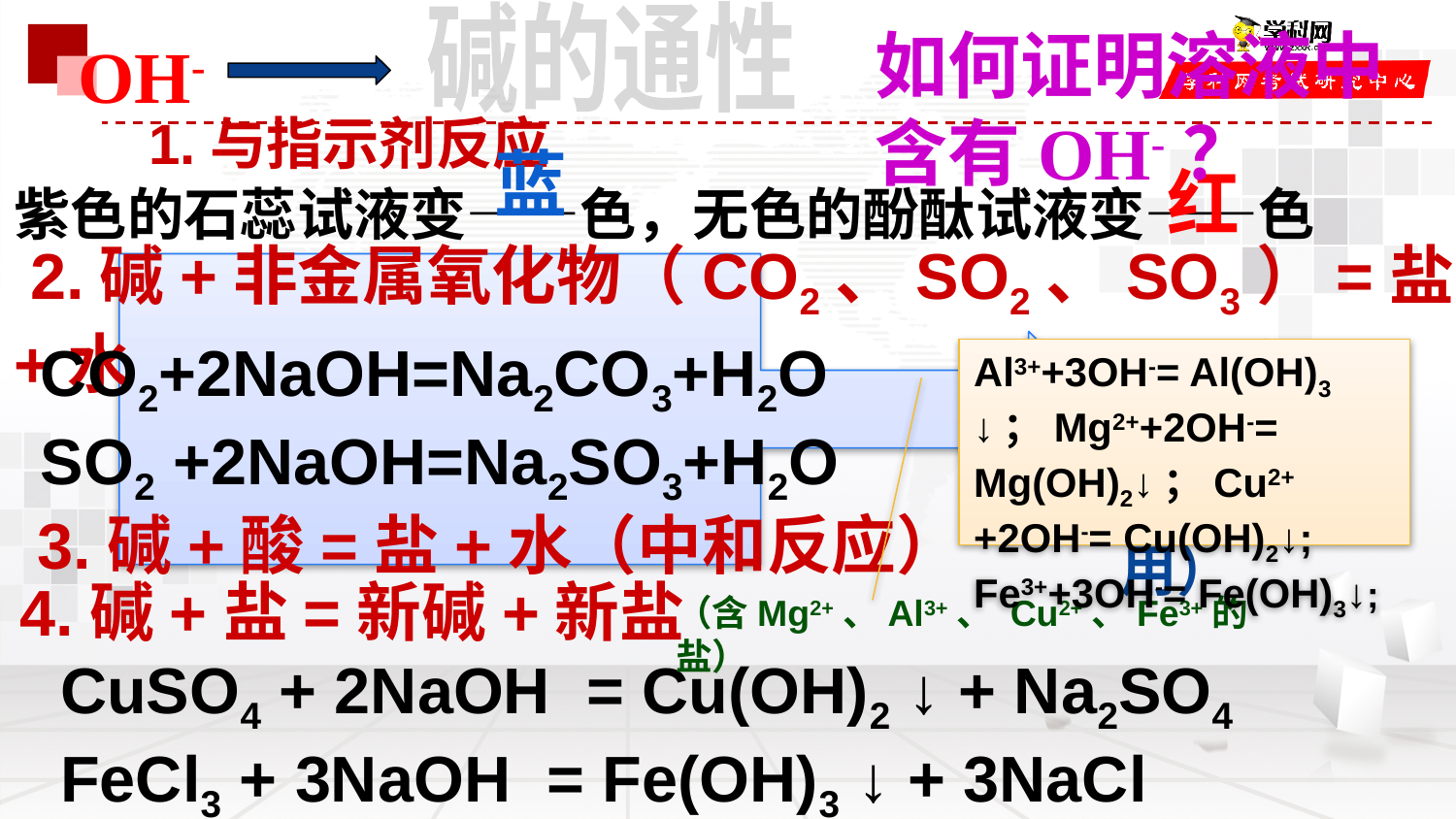

碱的通性
如何证明溶液中含有OH-？
OH-

1.与指示剂反应
蓝
红
紫色的石蕊试液变——色，无色的酚酞试液变——色
 2.碱+非金属氧化物（CO2、SO2、SO3）=盐+水

CO2+2NaOH=Na2CO3+H2O
SO2 +2NaOH=Na2SO3+H2O
能反应但
无现象
（不可用）
Al3++3OH-= Al(OH)3 ↓；Mg2++2OH-= Mg(OH)2↓；Cu2++2OH-= Cu(OH)2↓;
Fe3++3OH-= Fe(OH)3↓;
 3.碱+酸=盐+水（中和反应）
4.碱+盐=新碱+新盐
（含Mg2+、Al3+、 Cu2+、Fe3+的盐）
CuSO4 + 2NaOH  = Cu(OH)2 ↓ + Na2SO4
FeCl3 + 3NaOH  = Fe(OH)3 ↓ + 3NaCl